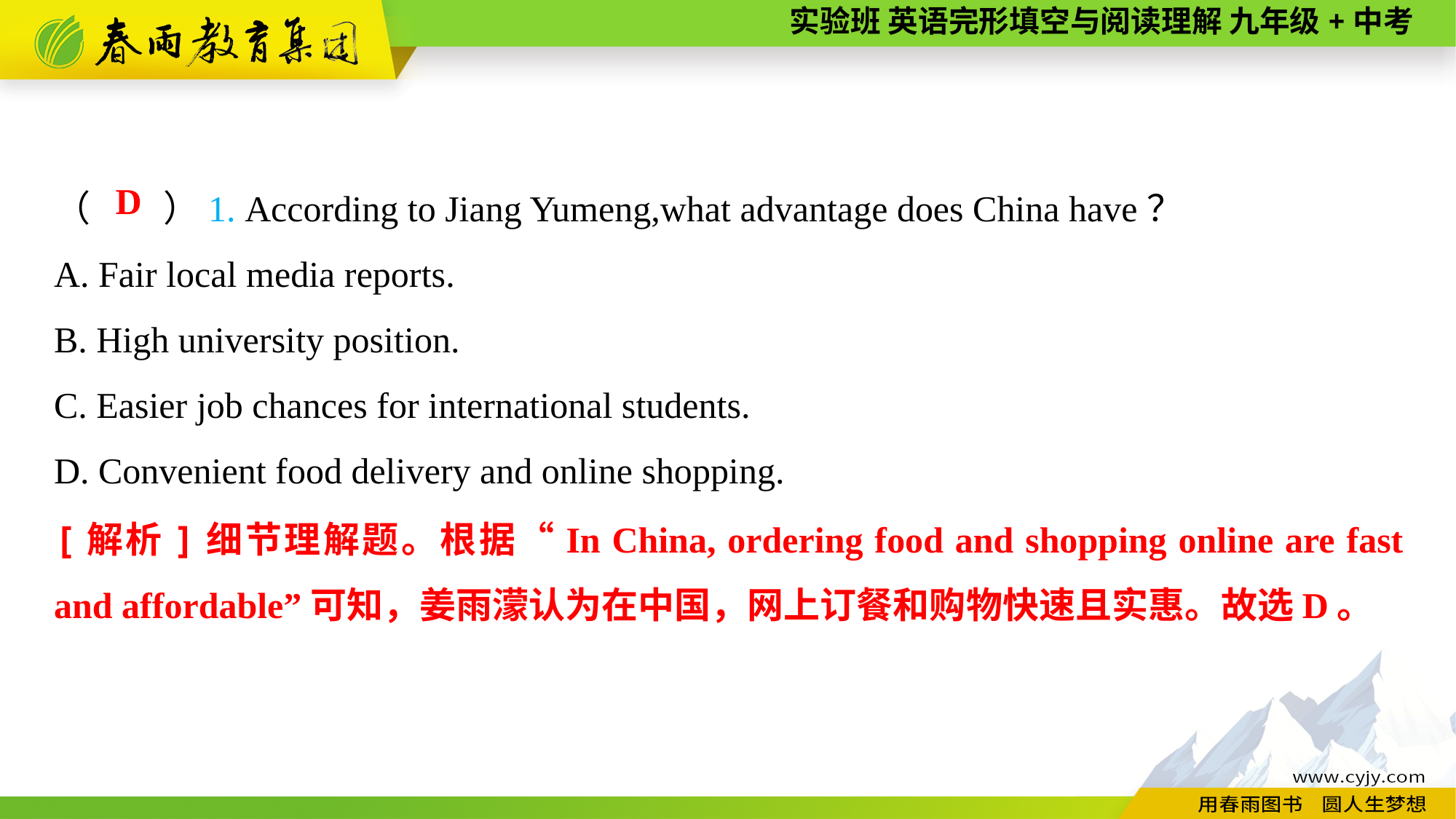

（　　）1. According to Jiang Yumeng,what advantage does China have？
A. Fair local media reports.
B. High university position.
C. Easier job chances for international students.
D. Convenient food delivery and online shopping.
D
[解析]细节理解题。根据“In China, ordering food and shopping online are fast and affordable”可知，姜雨濛认为在中国，网上订餐和购物快速且实惠。故选D。